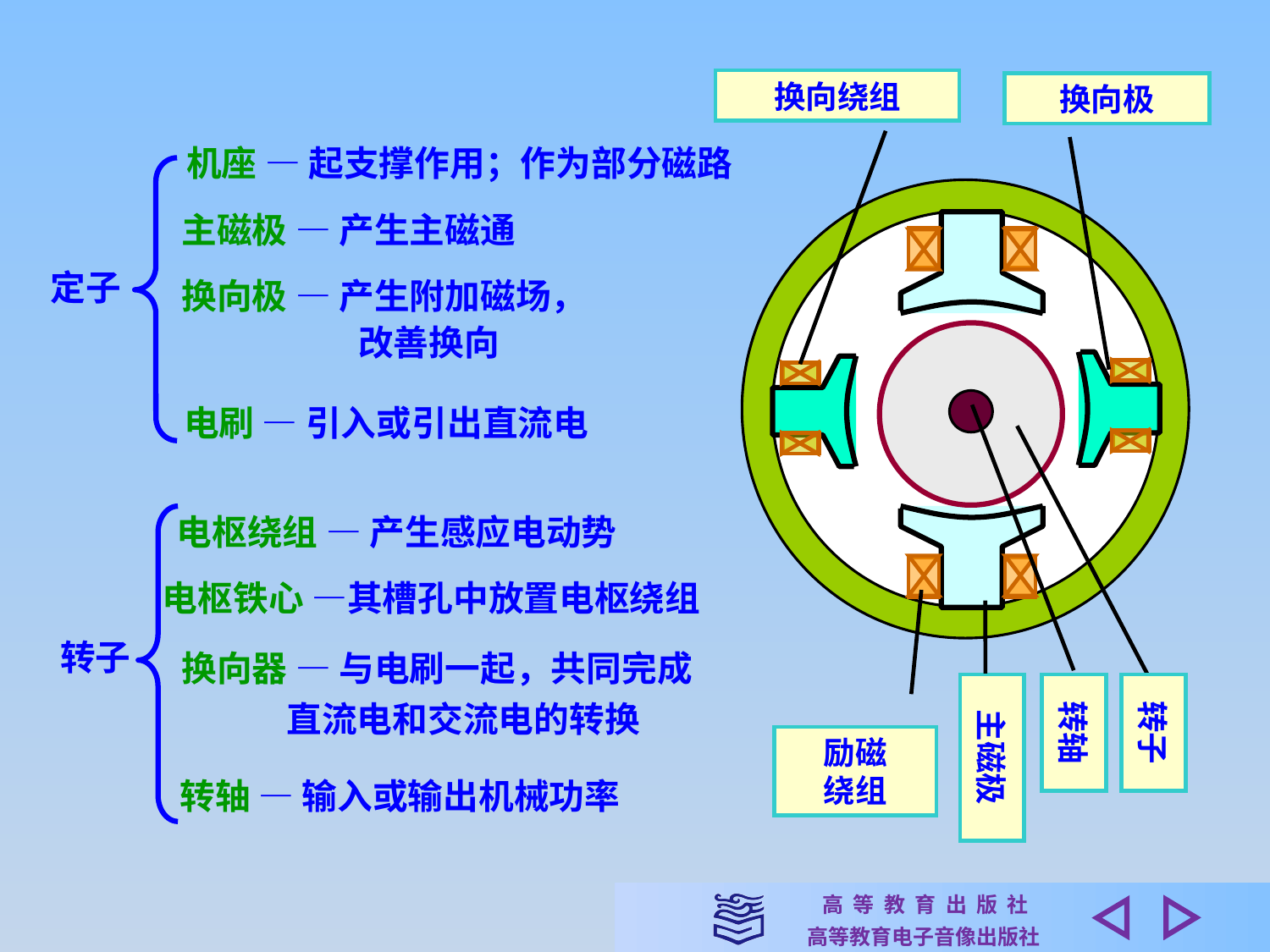

换向绕组
换向极

机座 — 起支撑作用；作为部分磁路

主磁极 — 产生主磁通

定子
换向极 — 产生附加磁场，
　　　　　改善换向

电刷 — 引入或引出直流电

电枢绕组 — 产生感应电动势

电枢铁心 —其槽孔中放置电枢绕组

转子
换向器 — 与电刷一起，共同完成
            直流电和交流电的转换
主磁极
转轴
转子
励磁
绕组
转轴 — 输入或输出机械功率